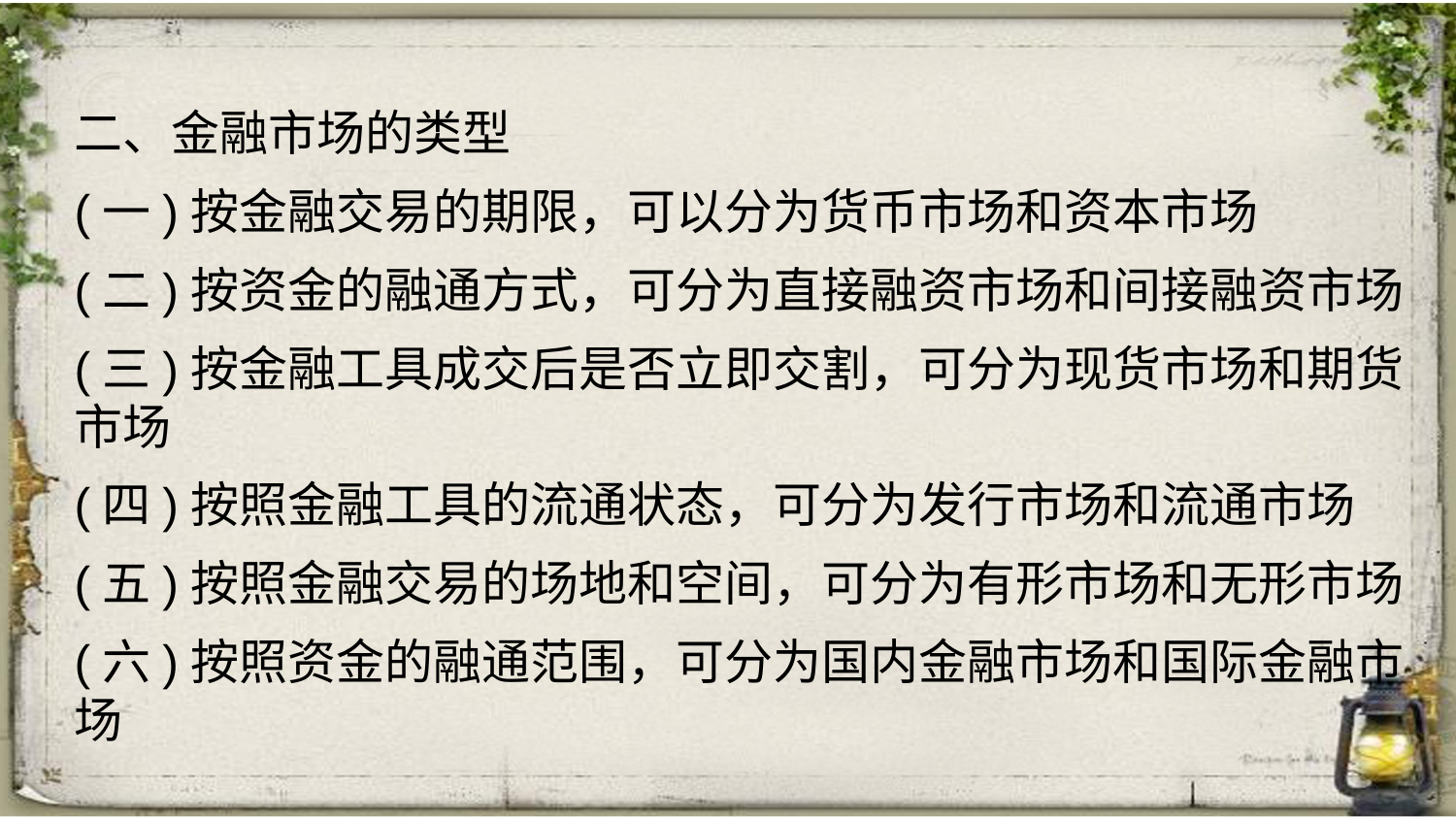

二、金融市场的类型
(一)按金融交易的期限，可以分为货币市场和资本市场
(二)按资金的融通方式，可分为直接融资市场和间接融资市场
(三)按金融工具成交后是否立即交割，可分为现货市场和期货市场
(四)按照金融工具的流通状态，可分为发行市场和流通市场
(五)按照金融交易的场地和空间，可分为有形市场和无形市场
(六)按照资金的融通范围，可分为国内金融市场和国际金融市场